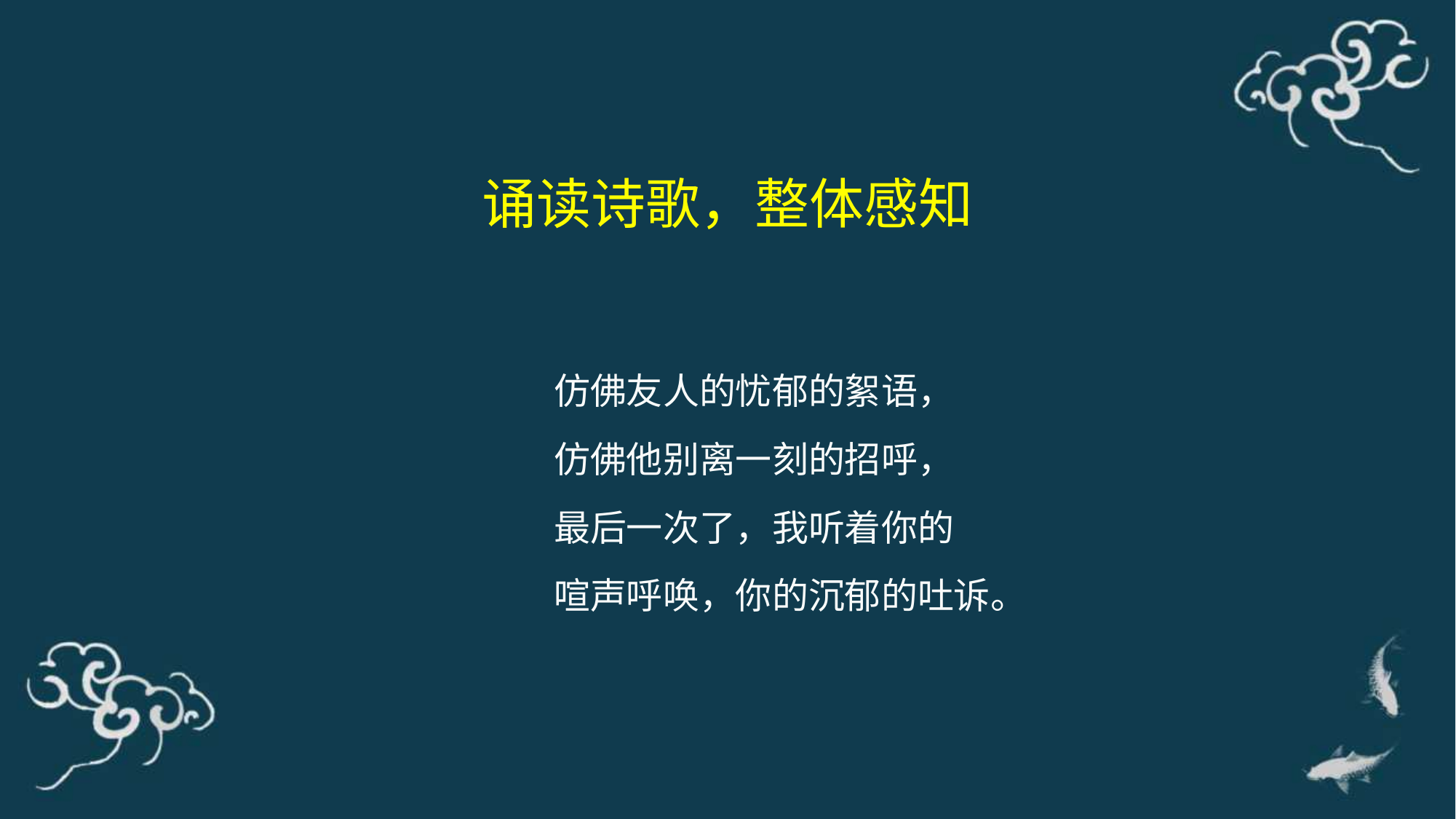

诵读诗歌，整体感知

仿佛友人的忧郁的絮语，
仿佛他别离一刻的招呼，
最后一次了，我听着你的
喧声呼唤，你的沉郁的吐诉。